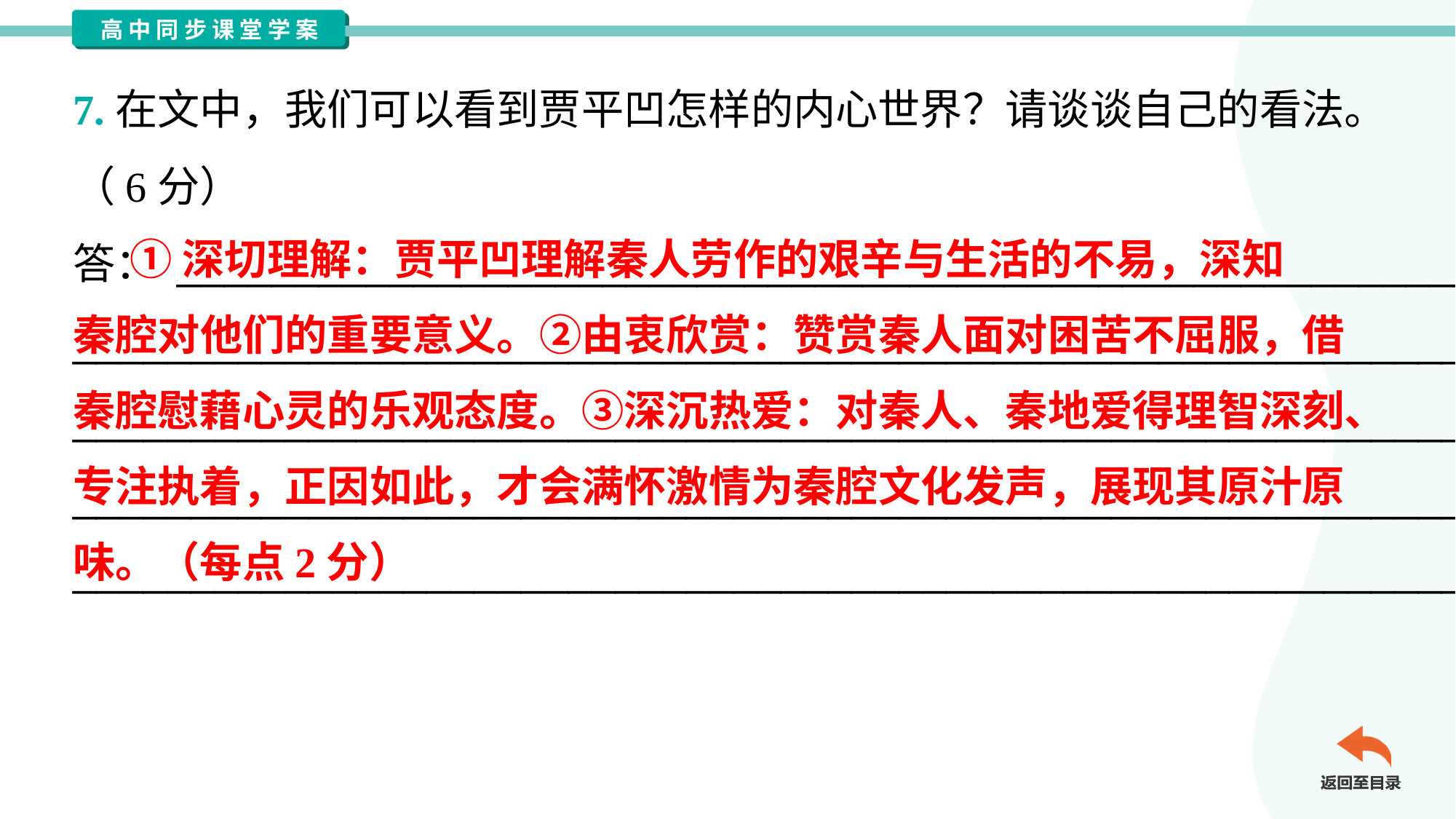

7.在文中，我们可以看到贾平凹怎样的内心世界？请谈谈自己的看法。
（6分）
答： ________________________________________________________
_____________________________________________________________
_____________________________________________________________
_____________________________________________________________
_____________________________________________________________
      ①深切理解：贾平凹理解秦人劳作的艰辛与生活的不易，深知
秦腔对他们的重要意义。②由衷欣赏：赞赏秦人面对困苦不屈服，借
秦腔慰藉心灵的乐观态度。③深沉热爱：对秦人、秦地爱得理智深刻、
专注执着，正因如此，才会满怀激情为秦腔文化发声，展现其原汁原
味。（每点2分）